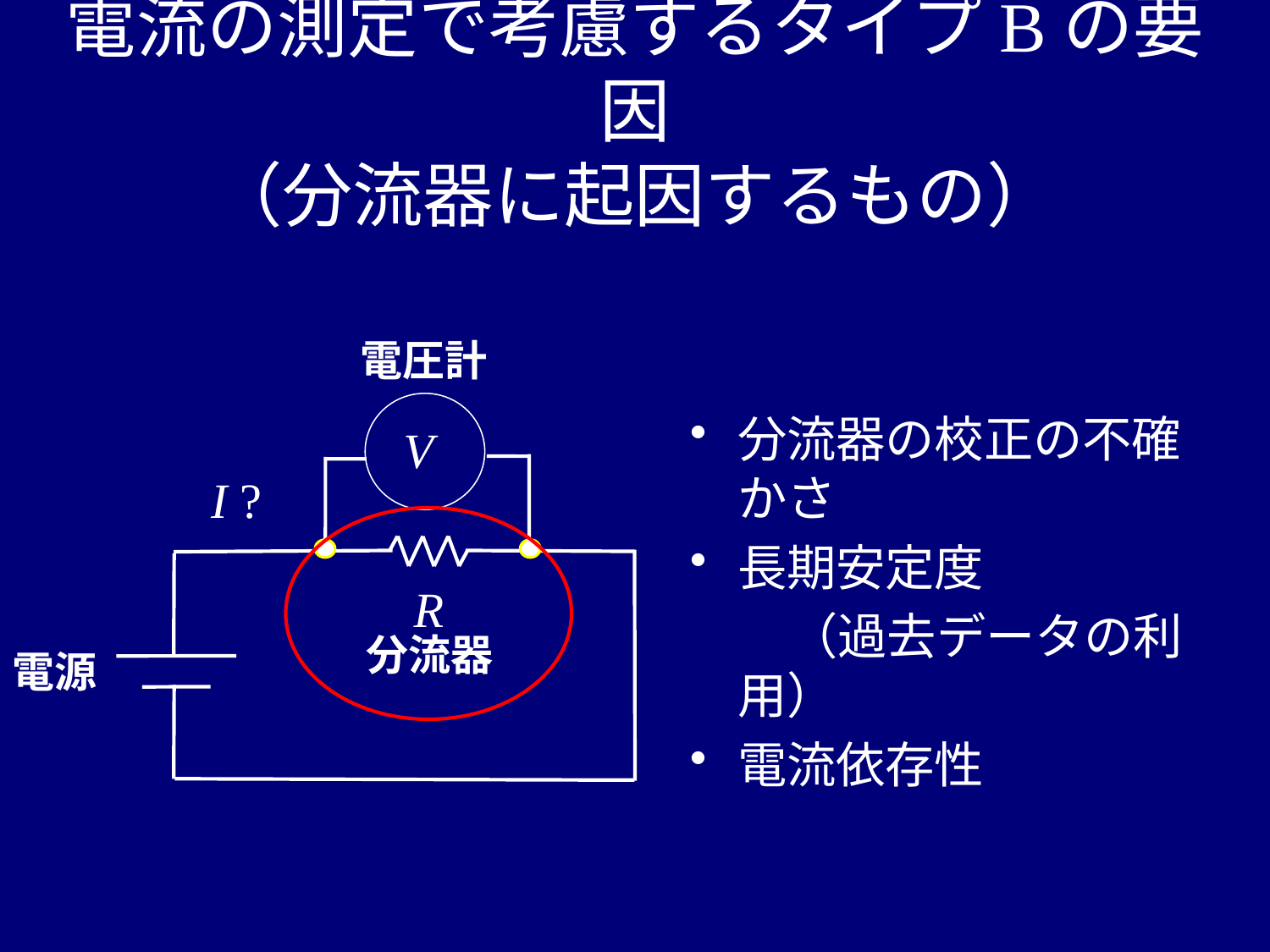

# 電流の測定で考慮するタイプBの要因 （分流器に起因するもの）
電圧計

V
I ?

R

分流器
電源

分流器の校正の不確かさ
長期安定度
　　（過去データの利用）
電流依存性